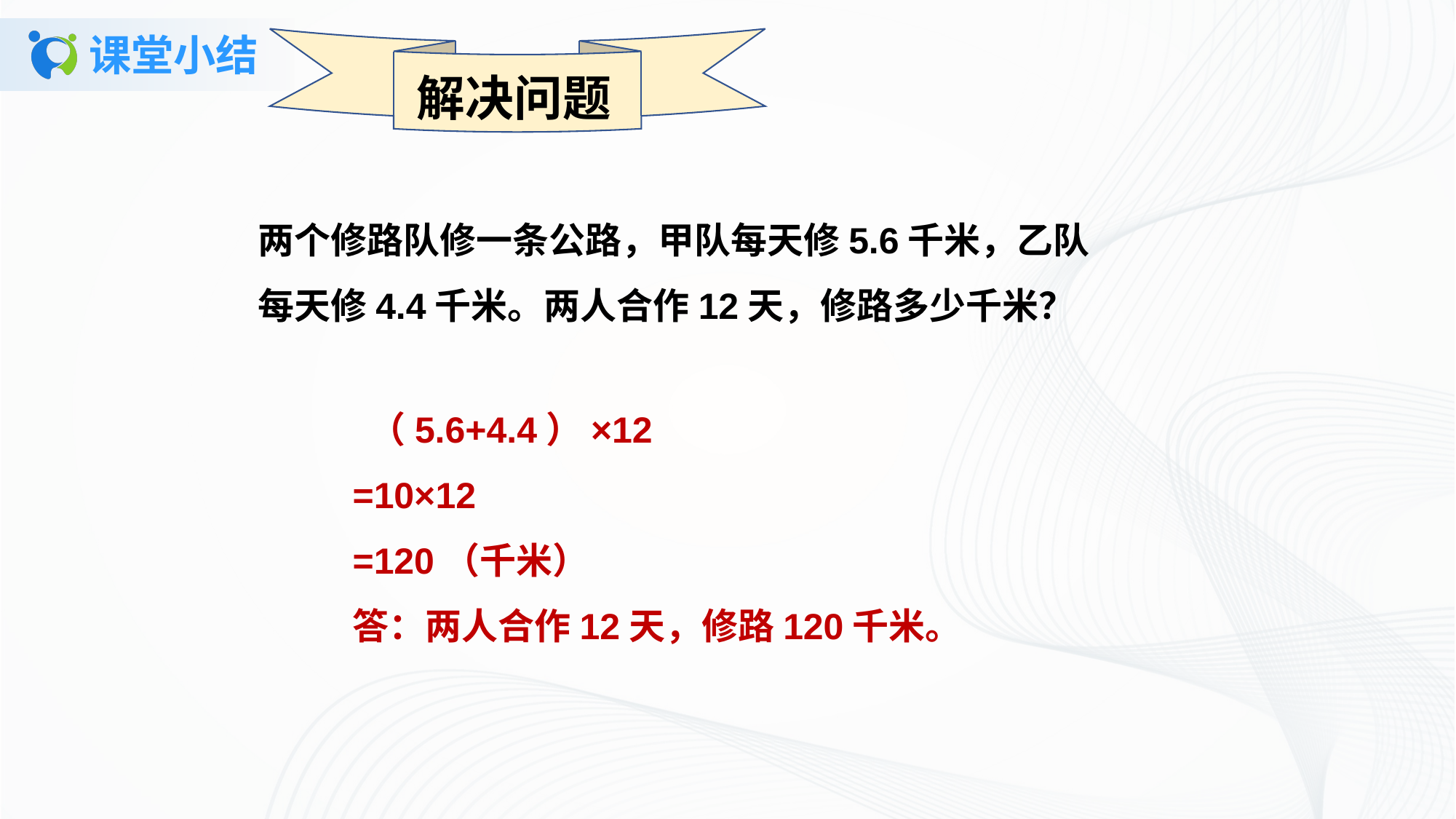

# 课堂小结
解决问题
两个修路队修一条公路，甲队每天修5.6千米，乙队每天修4.4千米。两人合作12天，修路多少千米？
 （5.6+4.4）×12
=10×12
=120（千米）
答：两人合作12天，修路120千米。